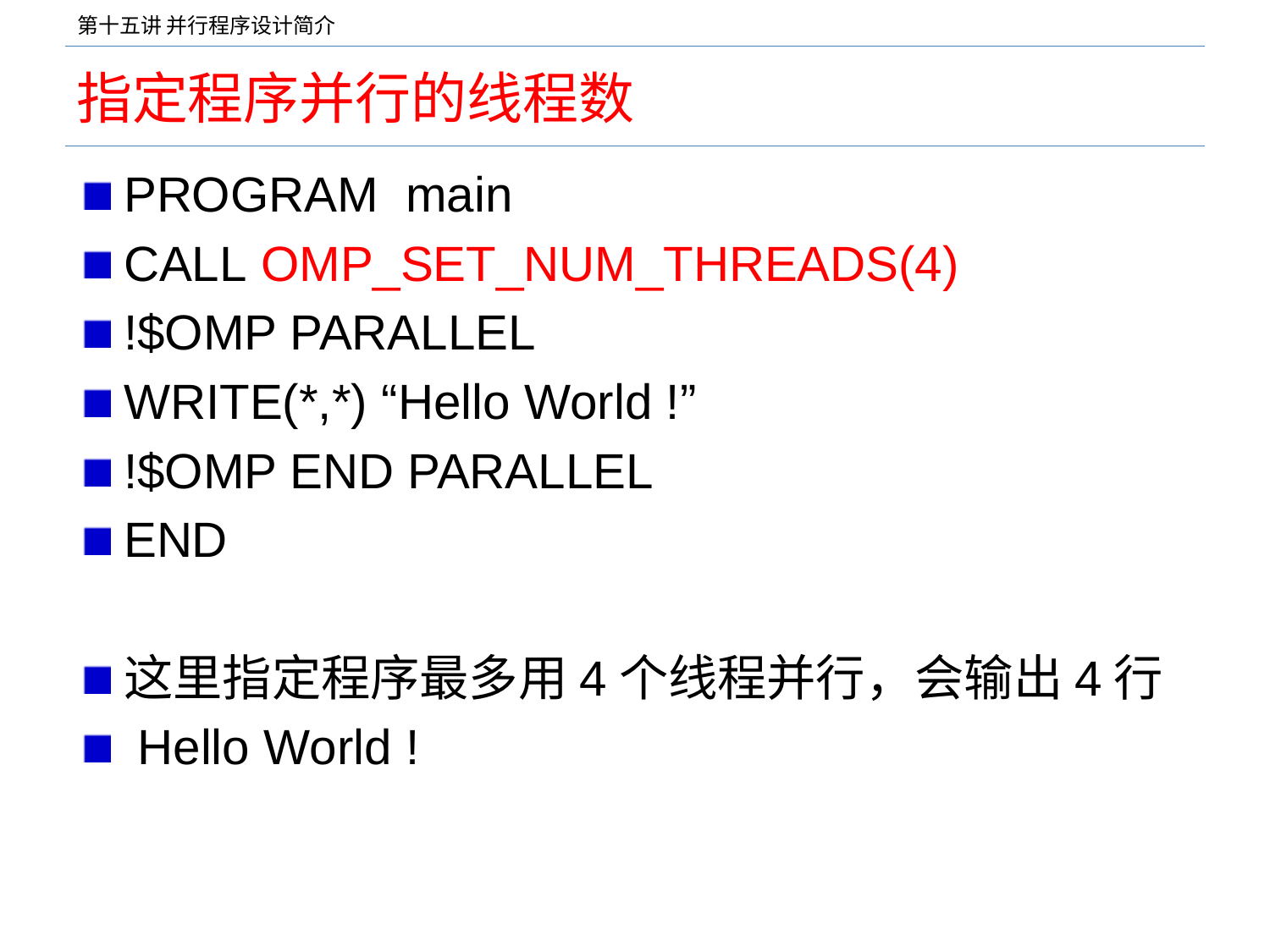

# 指定程序并行的线程数
PROGRAM  main
CALL OMP_SET_NUM_THREADS(4)
!$OMP PARALLEL
WRITE(*,*) “Hello World !”
!$OMP END PARALLEL
END

这里指定程序最多用4个线程并行，会输出4行
 Hello World !